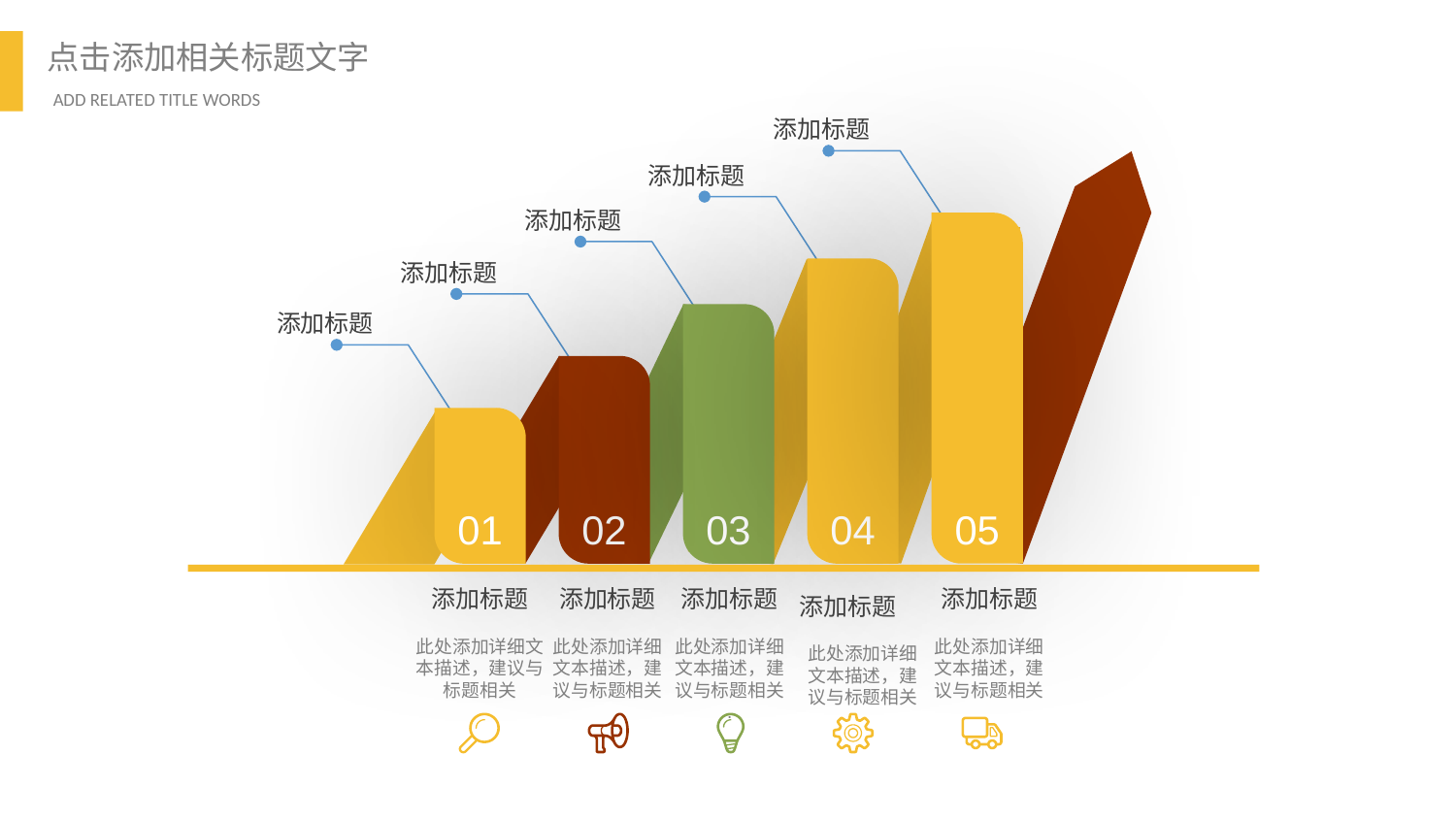

添加标题
添加标题

添加标题

05

添加标题
04

添加标题

03

02
01

添加标题

此处添加详细文本描述，建议与标题相关

添加标题

此处添加详细文本描述，建议与标题相关

添加标题

此处添加详细文本描述，建议与标题相关

添加标题

此处添加详细文本描述，建议与标题相关
.
添加标题

此处添加详细文本描述，建议与标题相关